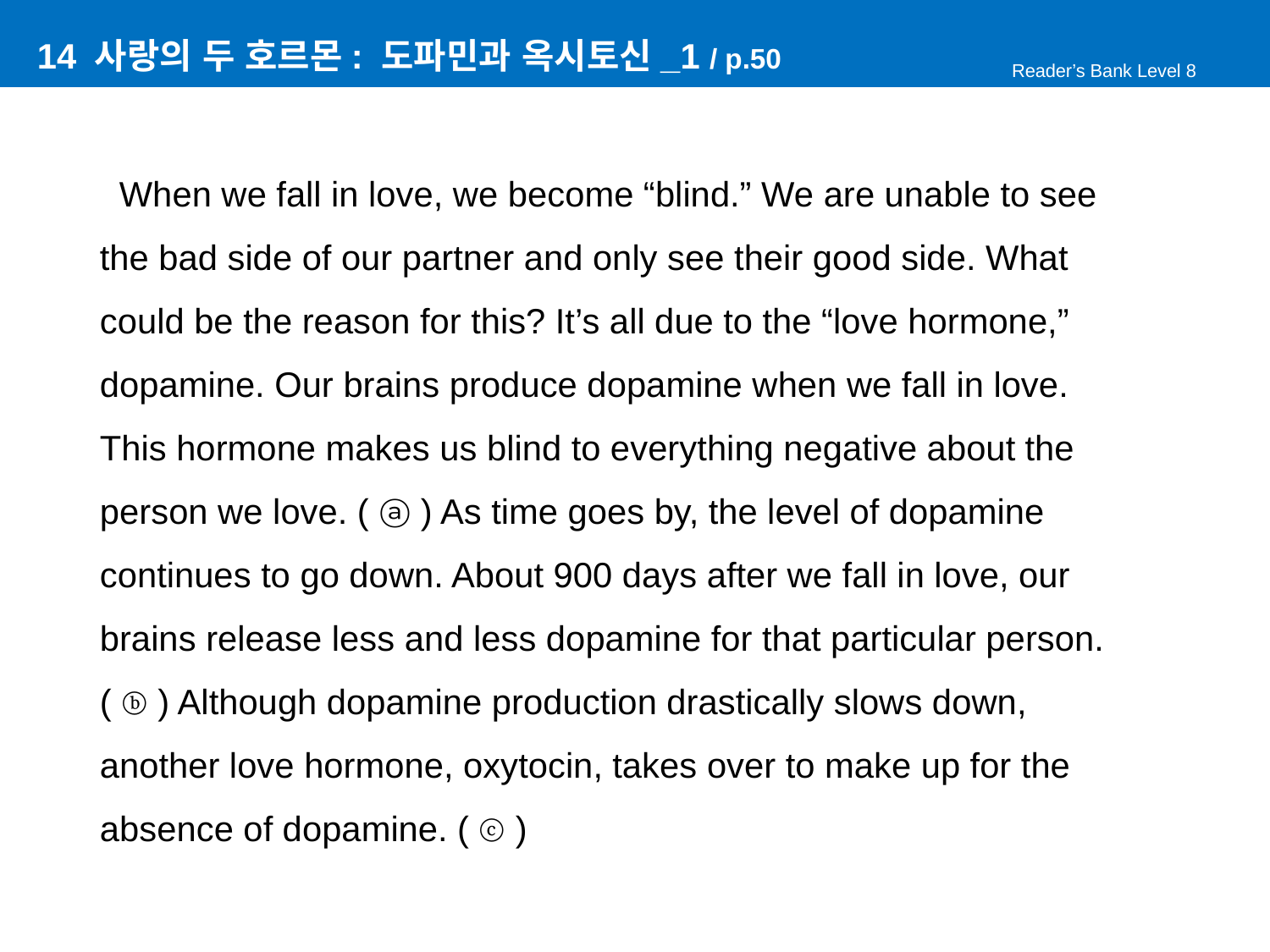

# 14 사랑의 두 호르몬: 도파민과 옥시토신_1 / p.50
Reader’s Bank Level 8

  When we fall in love, we become “blind.” We are unable to see
the bad side of our partner and only see their good side. What
could be the reason for this? It’s all due to the “love hormone,”
dopamine. Our brains produce dopamine when we fall in love.
This hormone makes us blind to everything negative about the
person we love. ( ⓐ ) As time goes by, the level of dopamine
continues to go down. About 900 days after we fall in love, our
brains release less and less dopamine for that particular person.
( ⓑ ) Although dopamine production drastically slows down,
another love hormone, oxytocin, takes over to make up for the
absence of dopamine. ( ⓒ )